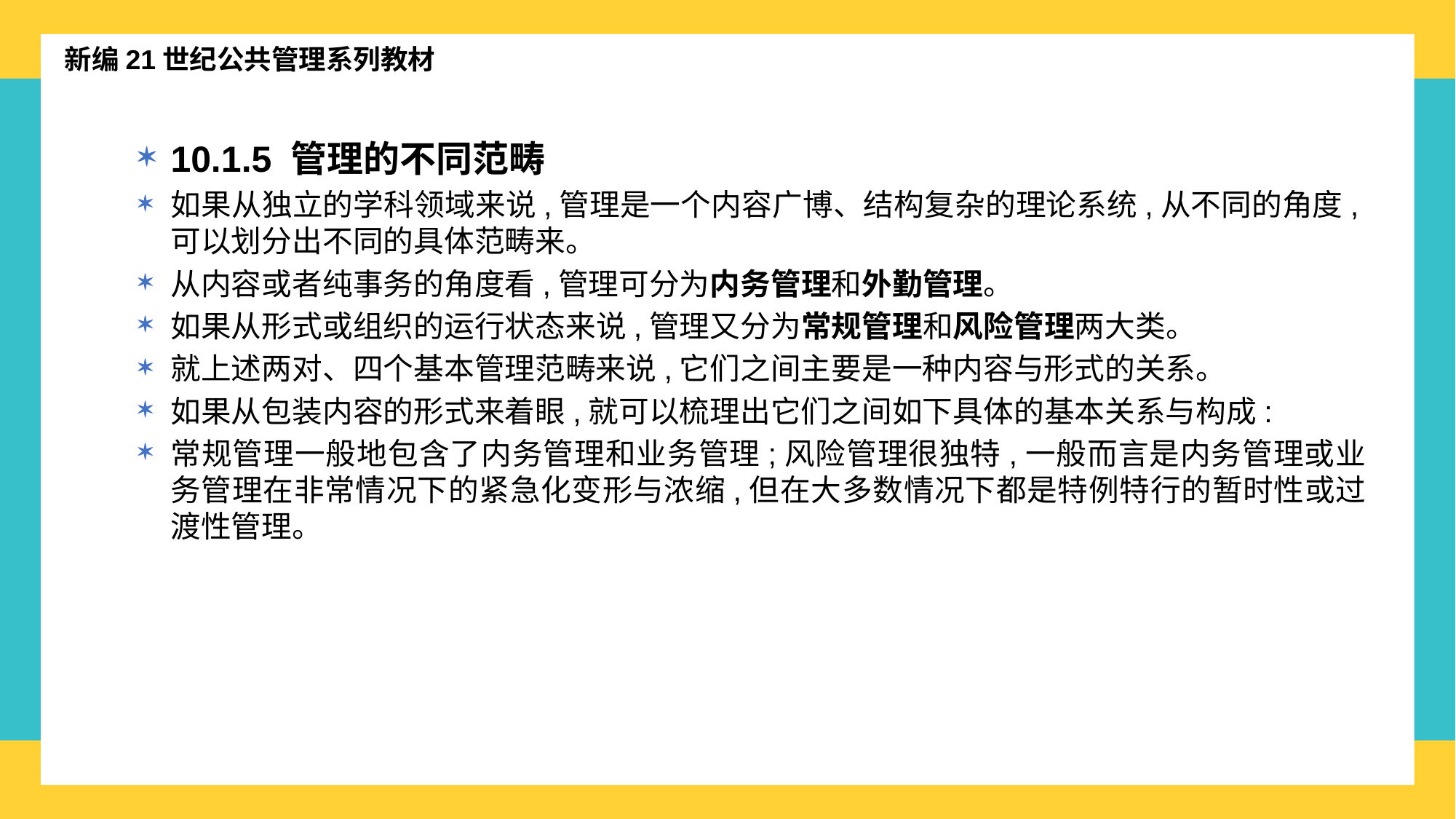

新编21世纪公共管理系列教材
10.1.5 管理的不同范畴
如果从独立的学科领域来说,管理是一个内容广博、结构复杂的理论系统,从不同的角度,可以划分出不同的具体范畴来。
从内容或者纯事务的角度看,管理可分为内务管理和外勤管理。
如果从形式或组织的运行状态来说,管理又分为常规管理和风险管理两大类。
就上述两对、四个基本管理范畴来说,它们之间主要是一种内容与形式的关系。
如果从包装内容的形式来着眼,就可以梳理出它们之间如下具体的基本关系与构成:
常规管理一般地包含了内务管理和业务管理;风险管理很独特,一般而言是内务管理或业务管理在非常情况下的紧急化变形与浓缩,但在大多数情况下都是特例特行的暂时性或过渡性管理。